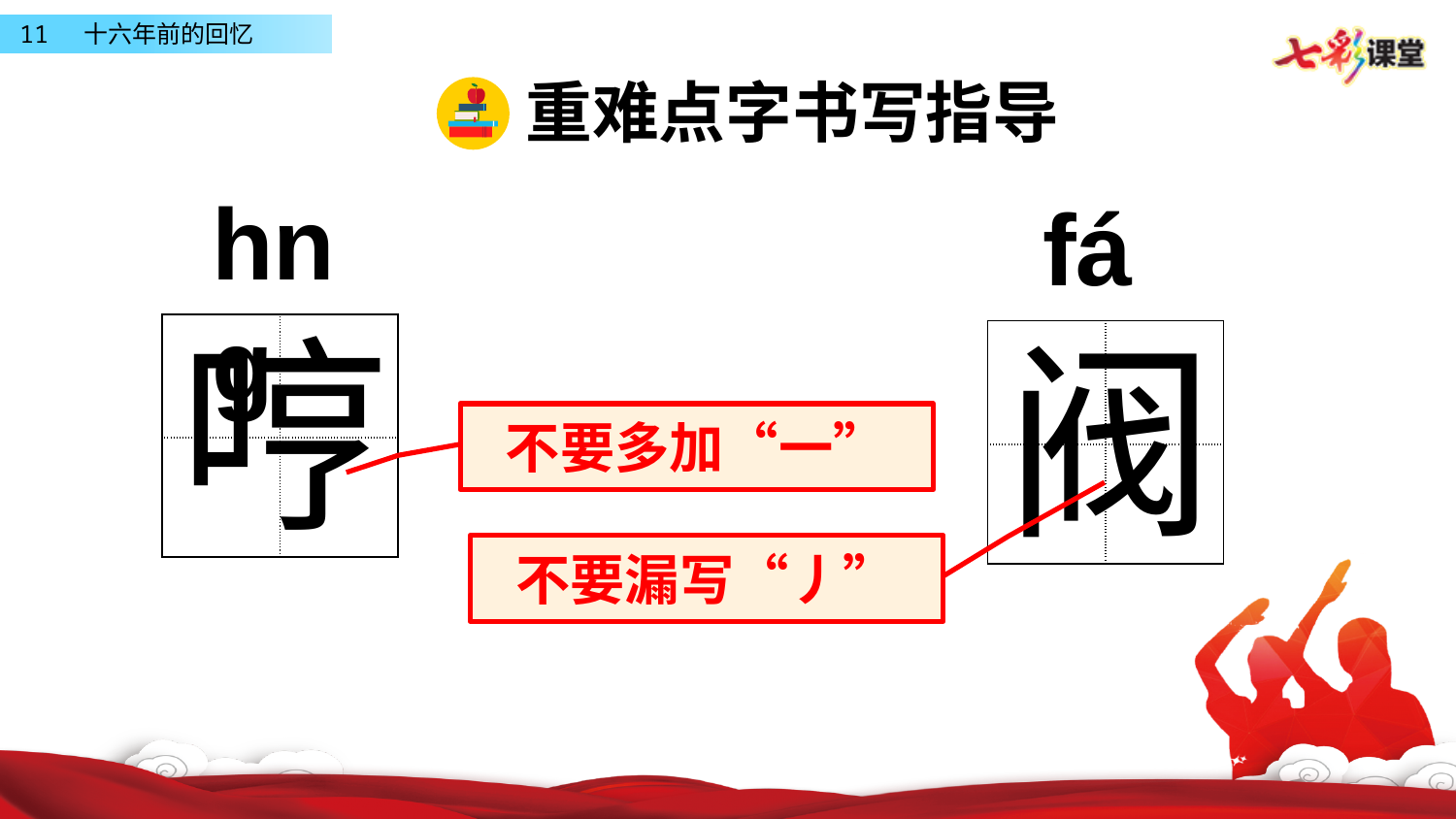

重难点字书写指导

hnɡ
fá
哼
阀
|  |  |
| --- | --- |
|  |  |
|  |  |
| --- | --- |
|  |  |
不要多加“一”
不要漏写“丿”